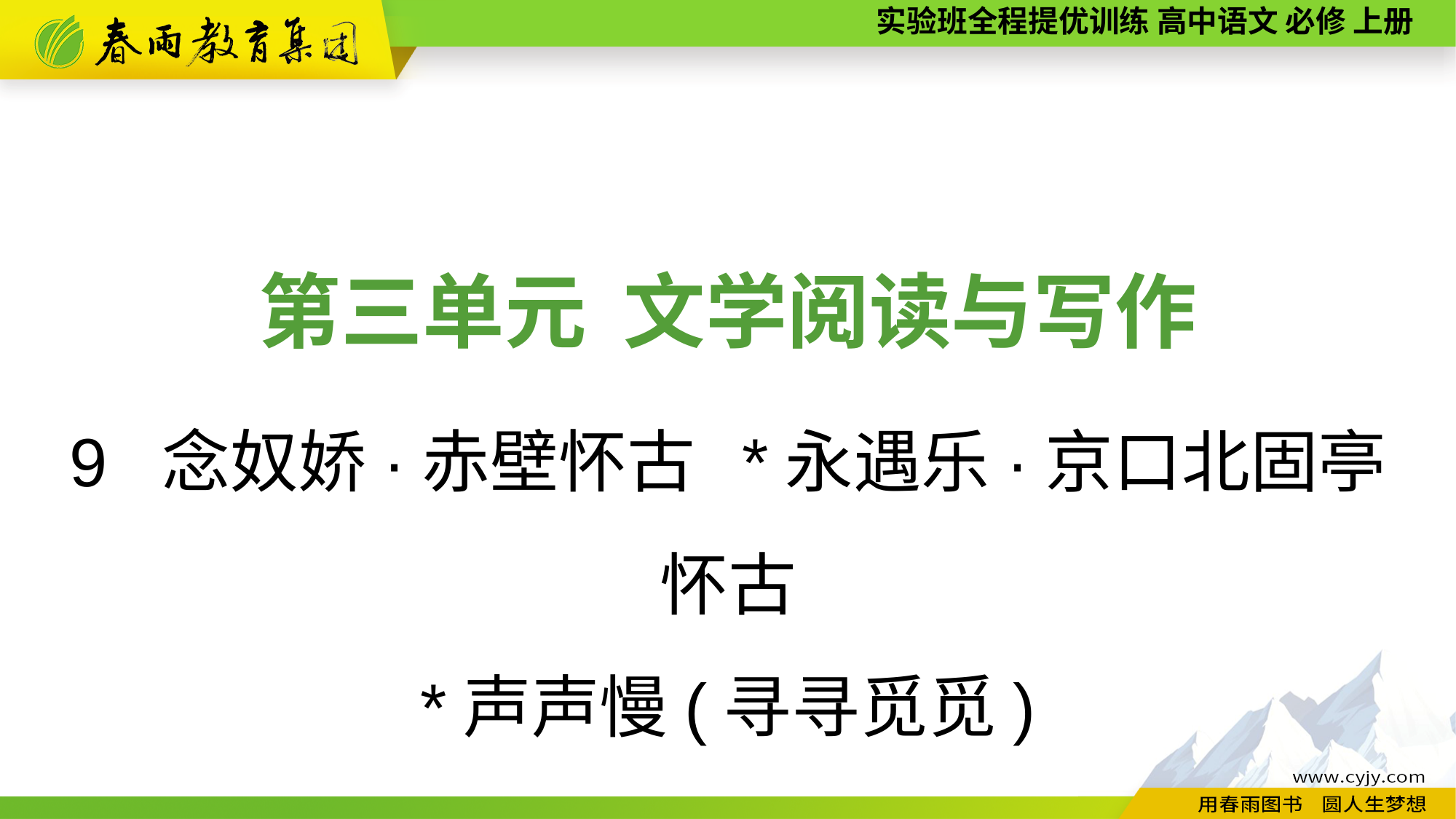

第三单元  文学阅读与写作
9  念奴娇·赤壁怀古  *永遇乐·京口北固亭怀古
*声声慢(寻寻觅觅)